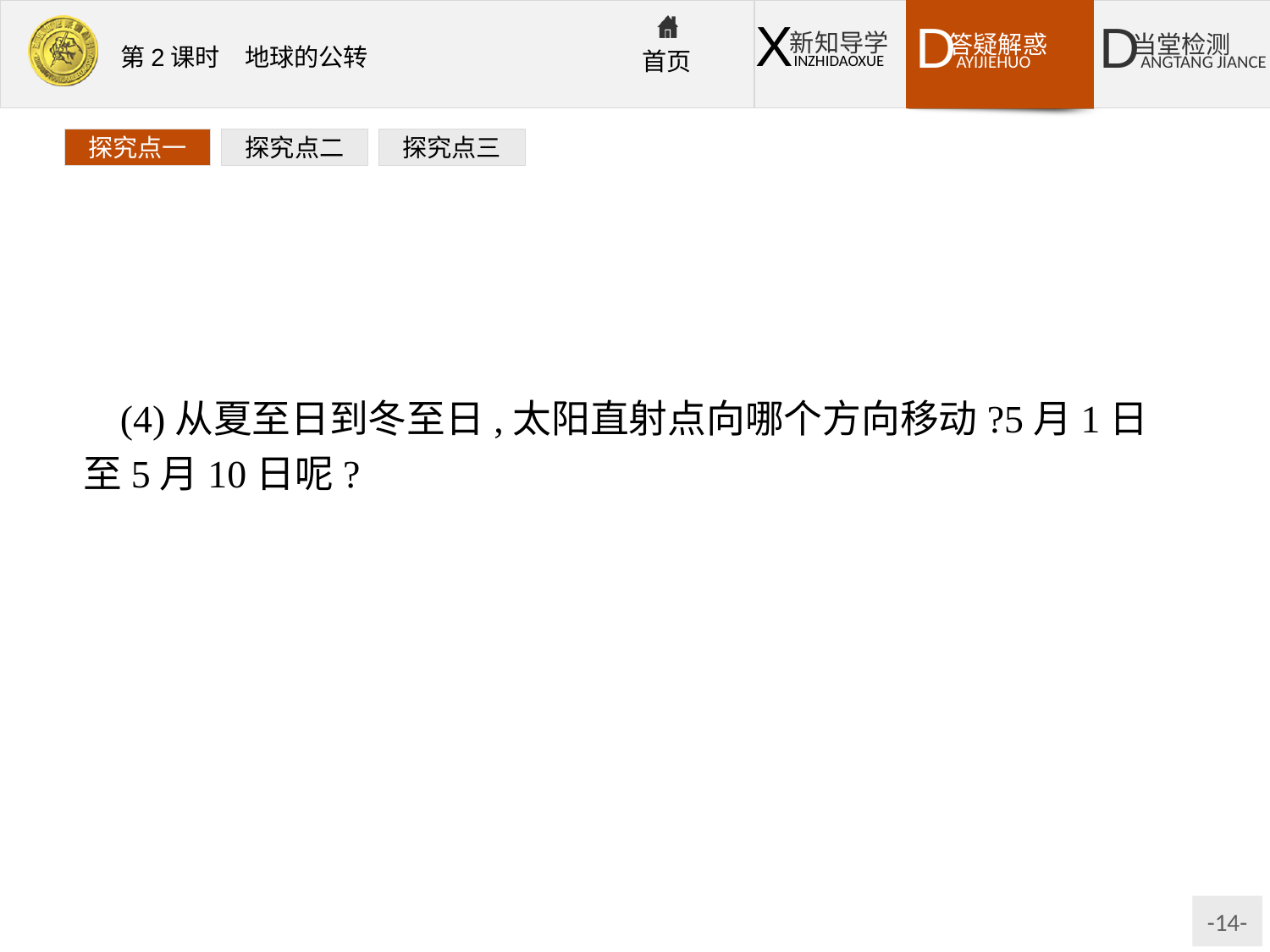

探究点一
探究点二
探究点三
(4)从夏至日到冬至日,太阳直射点向哪个方向移动?5月1日至5月10日呢?
提示:从夏至日到冬至日,太阳直射点向南移动。5月1日至5月10日太阳直射点向北移动。